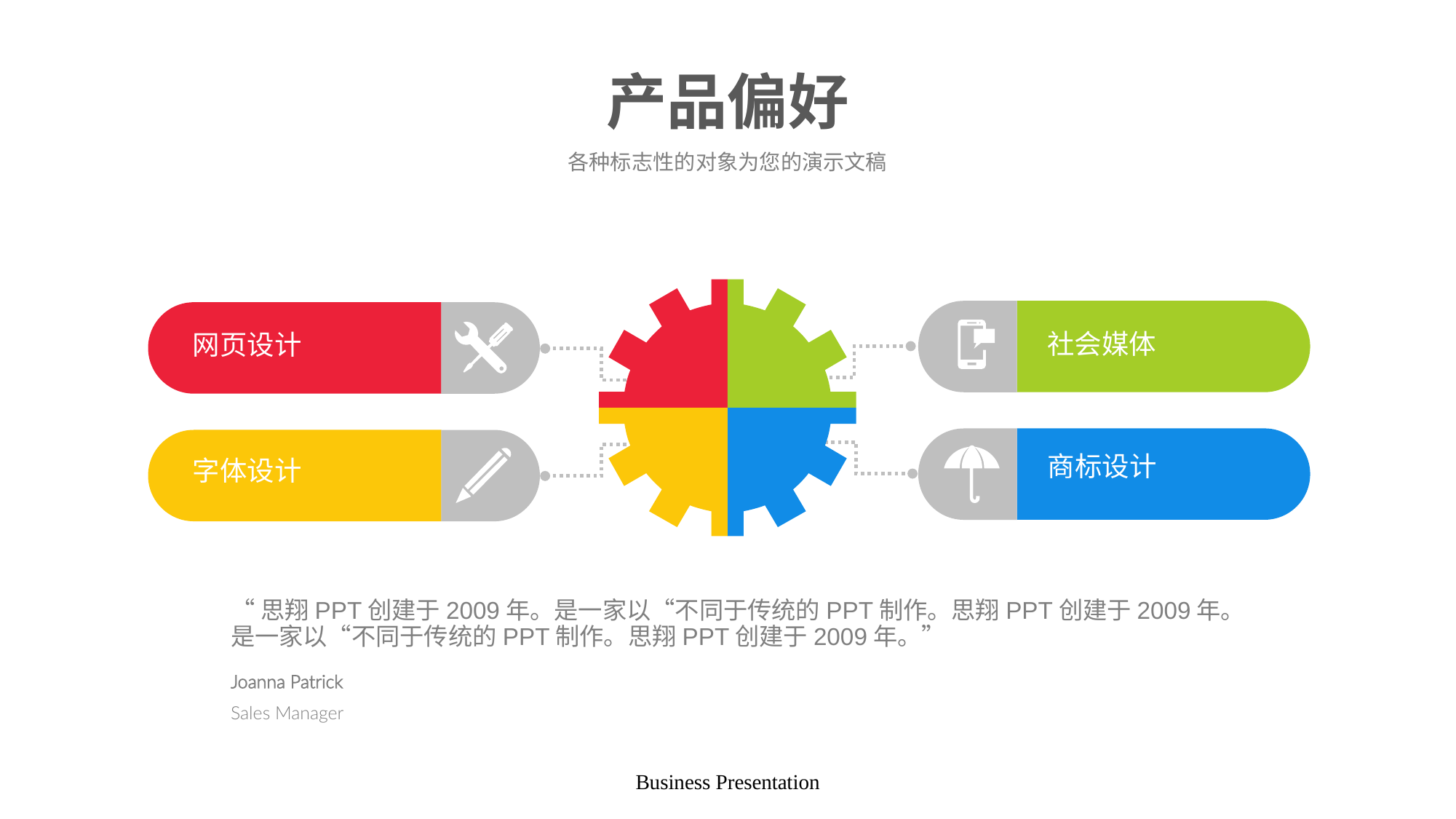

# 产品偏好
各种标志性的对象为您的演示文稿

社会媒体
网页设计

商标设计
字体设计
“思翔PPT创建于2009年。是一家以“不同于传统的PPT制作。思翔PPT创建于2009年。是一家以“不同于传统的PPT制作。思翔PPT创建于2009年。”

Joanna Patrick
Sales Manager
Business Presentation
27